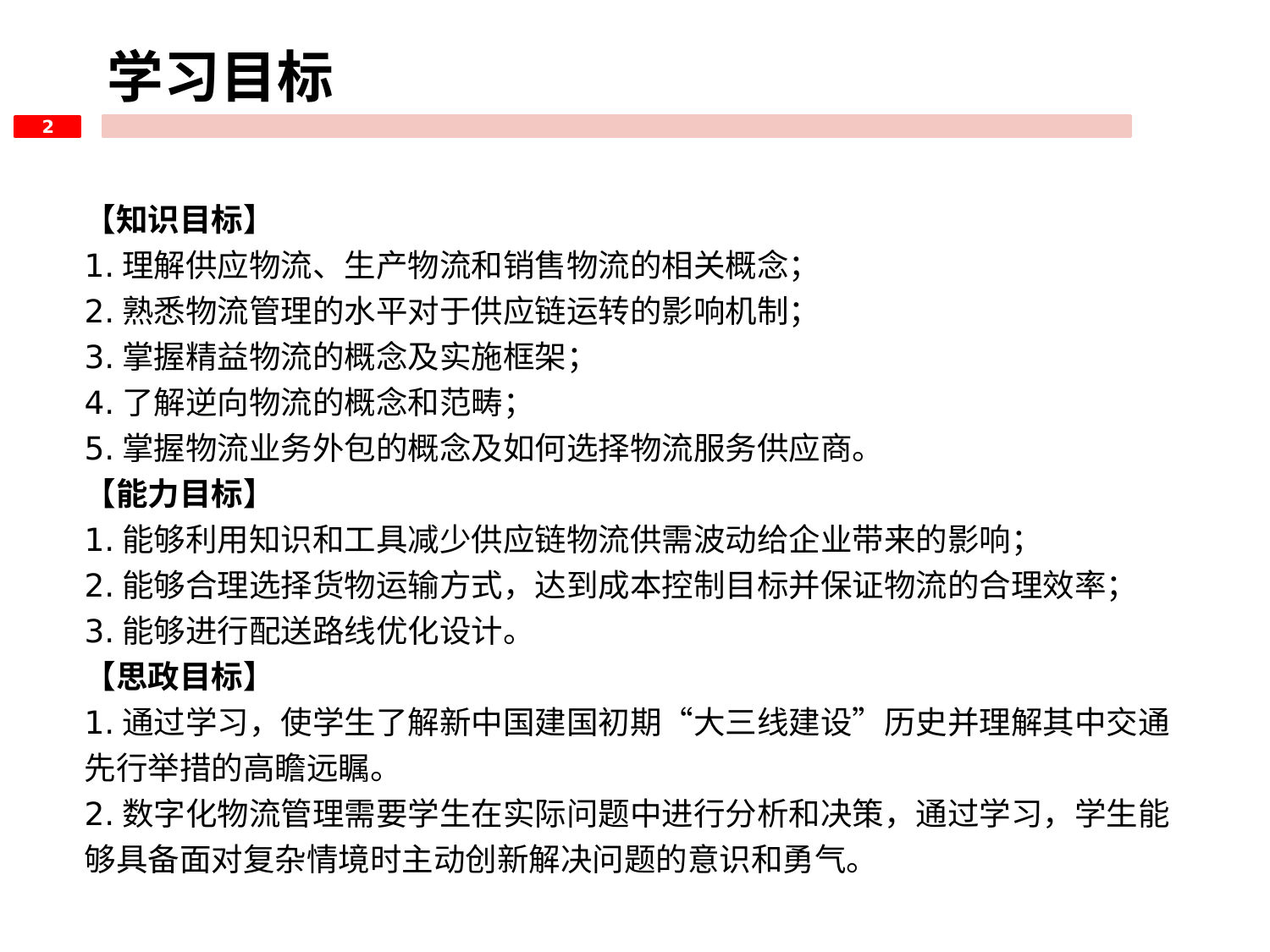

学习目标
2
【知识目标】
1.理解供应物流、生产物流和销售物流的相关概念；
2.熟悉物流管理的水平对于供应链运转的影响机制；
3.掌握精益物流的概念及实施框架；
4.了解逆向物流的概念和范畴；
5.掌握物流业务外包的概念及如何选择物流服务供应商。
【能力目标】
1.能够利用知识和工具减少供应链物流供需波动给企业带来的影响；
2.能够合理选择货物运输方式，达到成本控制目标并保证物流的合理效率；
3.能够进行配送路线优化设计。
【思政目标】
1.通过学习，使学生了解新中国建国初期“大三线建设”历史并理解其中交通先行举措的高瞻远瞩。
2.数字化物流管理需要学生在实际问题中进行分析和决策，通过学习，学生能够具备面对复杂情境时主动创新解决问题的意识和勇气。